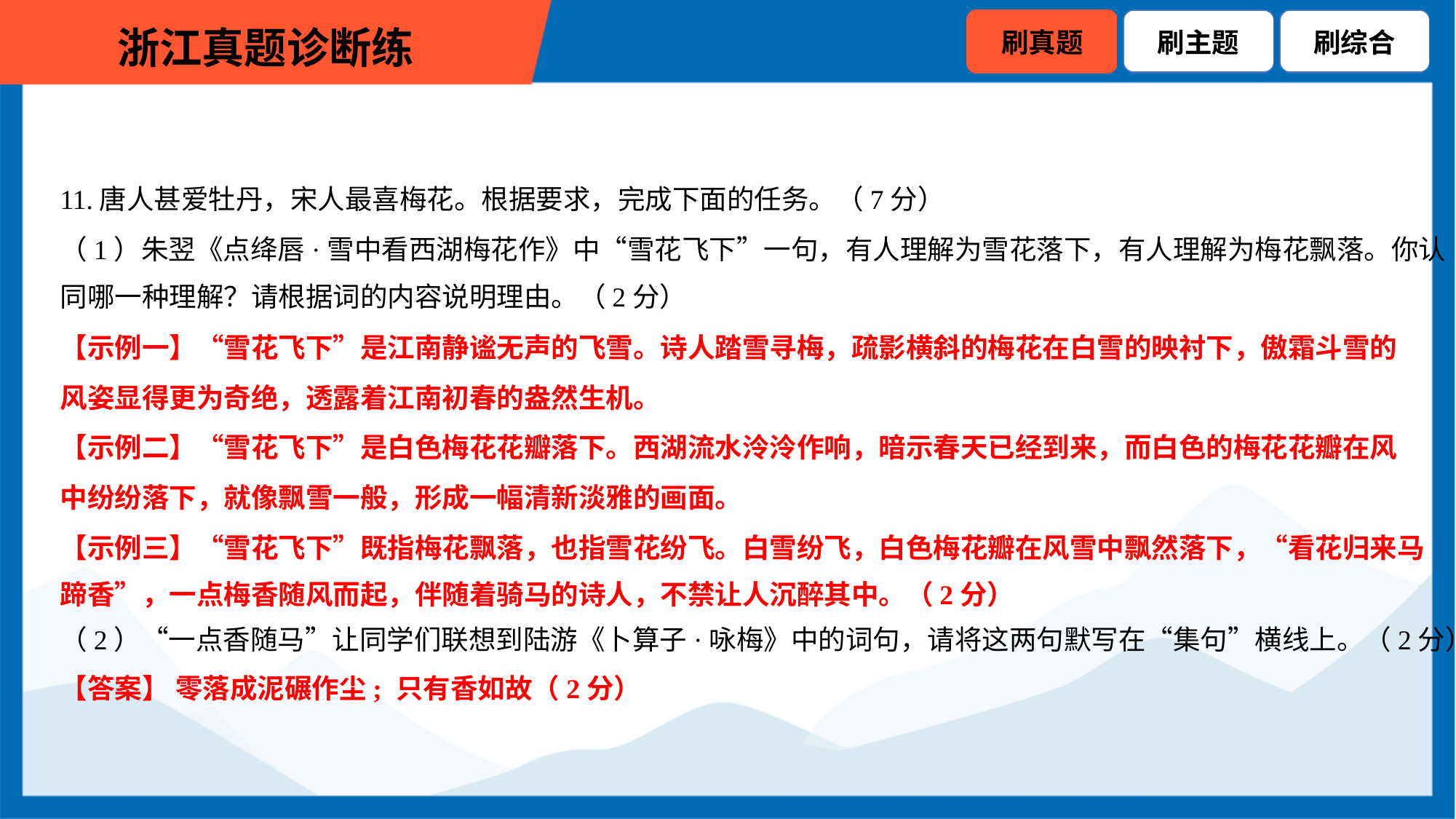

11.唐人甚爱牡丹，宋人最喜梅花。根据要求，完成下面的任务。（7分）
（1）朱翌《点绛唇·雪中看西湖梅花作》中“雪花飞下”一句，有人理解为雪花落下，有人理解为梅花飘落。你认
同哪一种理解？请根据词的内容说明理由。（2分）
【示例一】“雪花飞下”是江南静谧无声的飞雪。诗人踏雪寻梅，疏影横斜的梅花在白雪的映衬下，傲霜斗雪的
风姿显得更为奇绝，透露着江南初春的盎然生机。
【示例二】“雪花飞下”是白色梅花花瓣落下。西湖流水泠泠作响，暗示春天已经到来，而白色的梅花花瓣在风
中纷纷落下，就像飘雪一般，形成一幅清新淡雅的画面。
【示例三】“雪花飞下”既指梅花飘落，也指雪花纷飞。白雪纷飞，白色梅花瓣在风雪中飘然落下，“看花归来马
蹄香”，一点梅香随风而起，伴随着骑马的诗人，不禁让人沉醉其中。（2分）
（2）“一点香随马”让同学们联想到陆游《卜算子·咏梅》中的词句，请将这两句默写在“集句”横线上。（2分）
【答案】 零落成泥碾作尘; 只有香如故（2分）